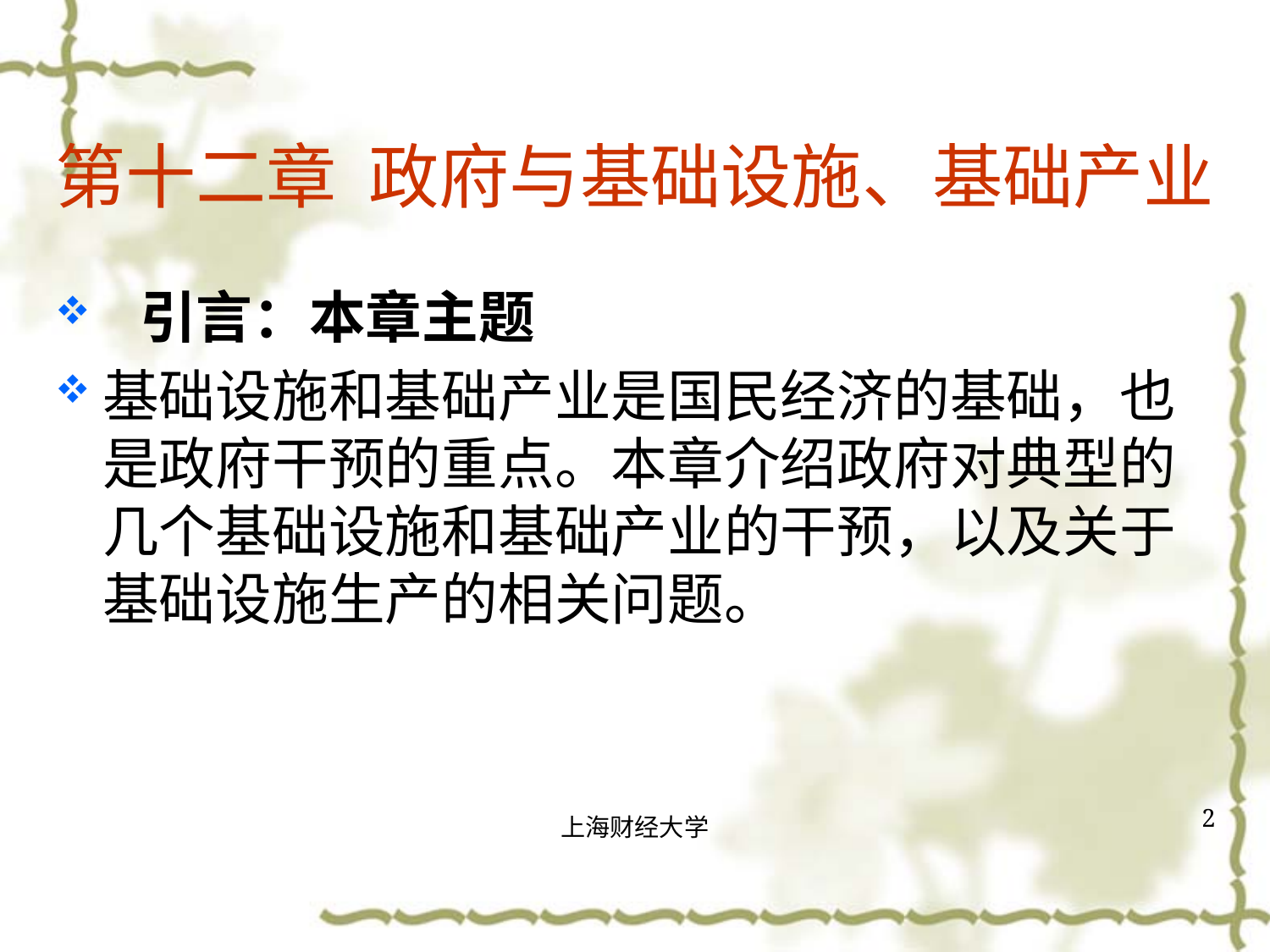

# 第十二章  政府与基础设施、基础产业
引言：本章主题
基础设施和基础产业是国民经济的基础，也是政府干预的重点。本章介绍政府对典型的几个基础设施和基础产业的干预，以及关于基础设施生产的相关问题。
2
上海财经大学